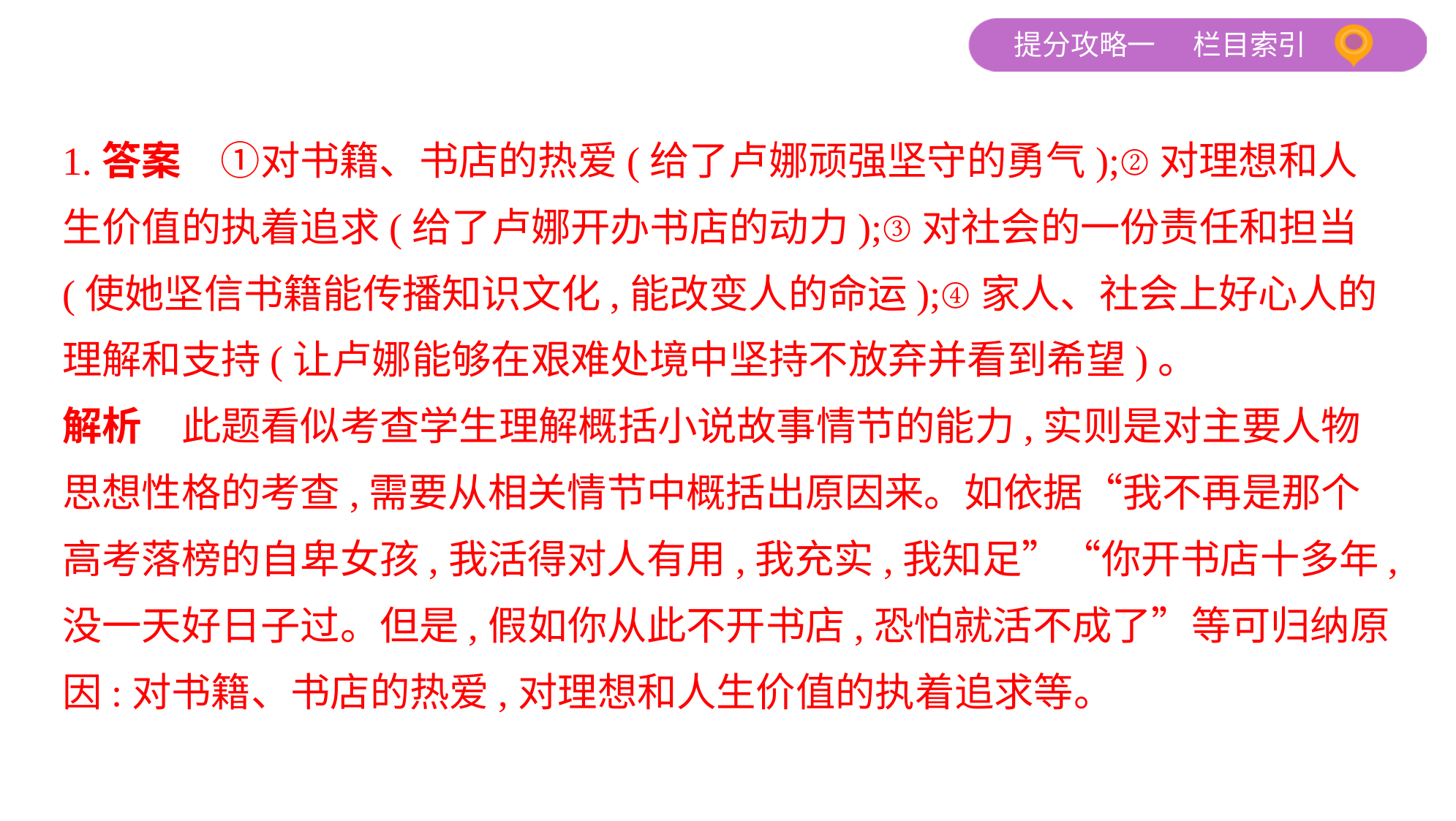

1.答案　①对书籍、书店的热爱(给了卢娜顽强坚守的勇气);②对理想和人
生价值的执着追求(给了卢娜开办书店的动力);③对社会的一份责任和担当
(使她坚信书籍能传播知识文化,能改变人的命运);④家人、社会上好心人的
理解和支持(让卢娜能够在艰难处境中坚持不放弃并看到希望)。
解析　此题看似考查学生理解概括小说故事情节的能力,实则是对主要人物
思想性格的考查,需要从相关情节中概括出原因来。如依据“我不再是那个
高考落榜的自卑女孩,我活得对人有用,我充实,我知足”“你开书店十多年,
没一天好日子过。但是,假如你从此不开书店,恐怕就活不成了”等可归纳原
因:对书籍、书店的热爱,对理想和人生价值的执着追求等。